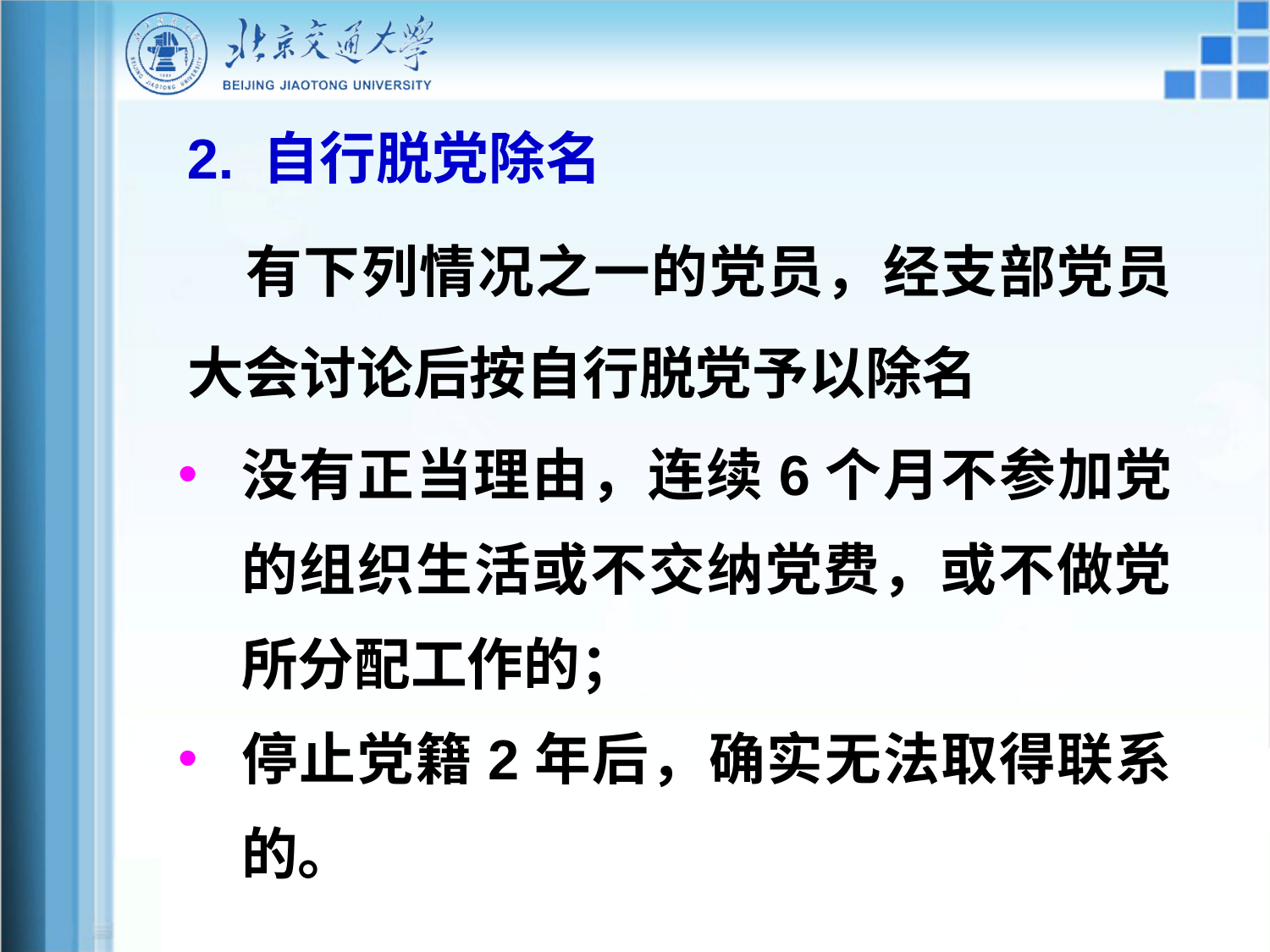

2. 自行脱党除名
   有下列情况之一的党员，经支部党员大会讨论后按自行脱党予以除名
没有正当理由，连续6个月不参加党的组织生活或不交纳党费，或不做党所分配工作的；
停止党籍2年后，确实无法取得联系的。